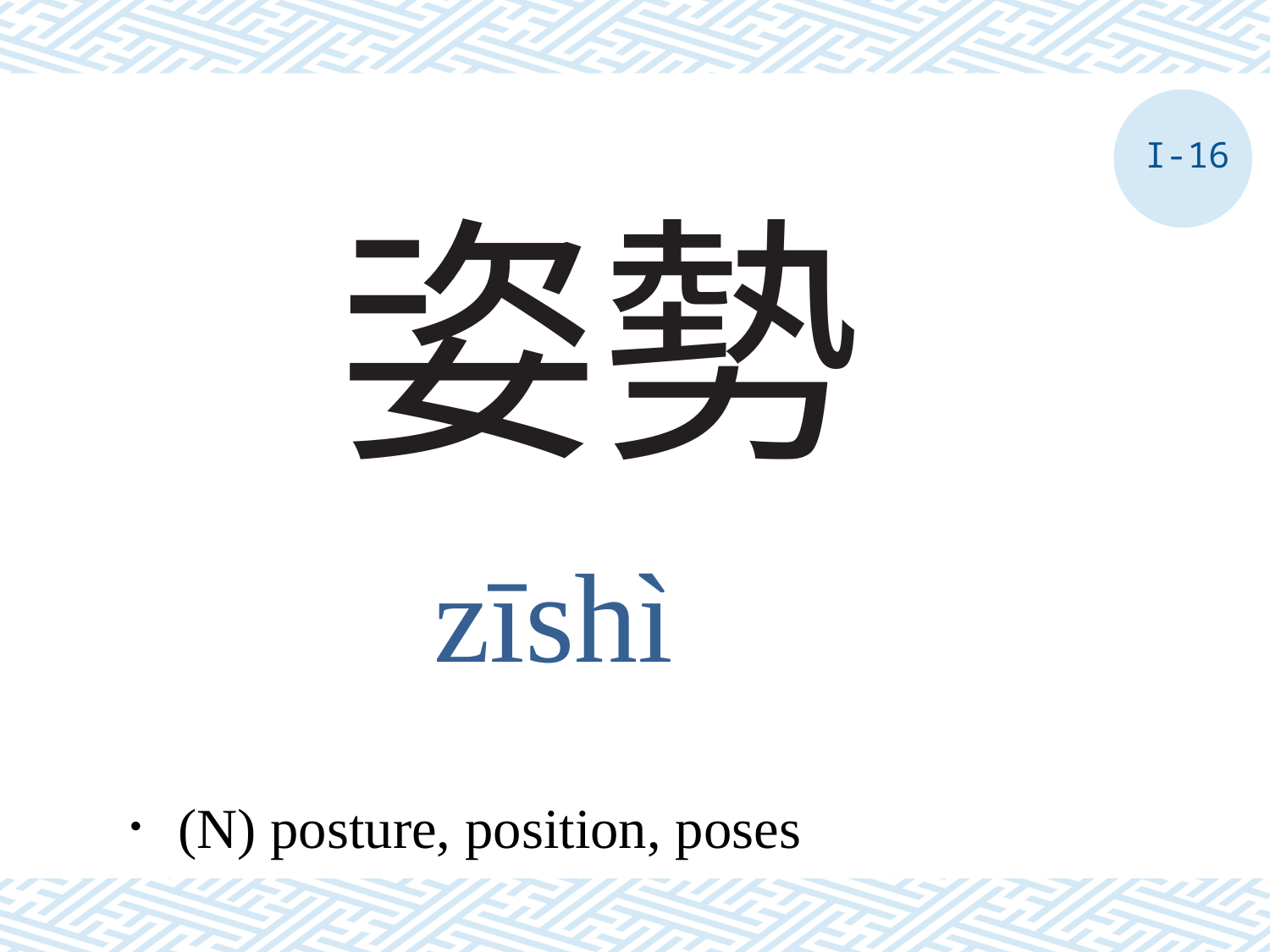

I-16

# 姿勢
zīshì
．(N) posture, position, poses